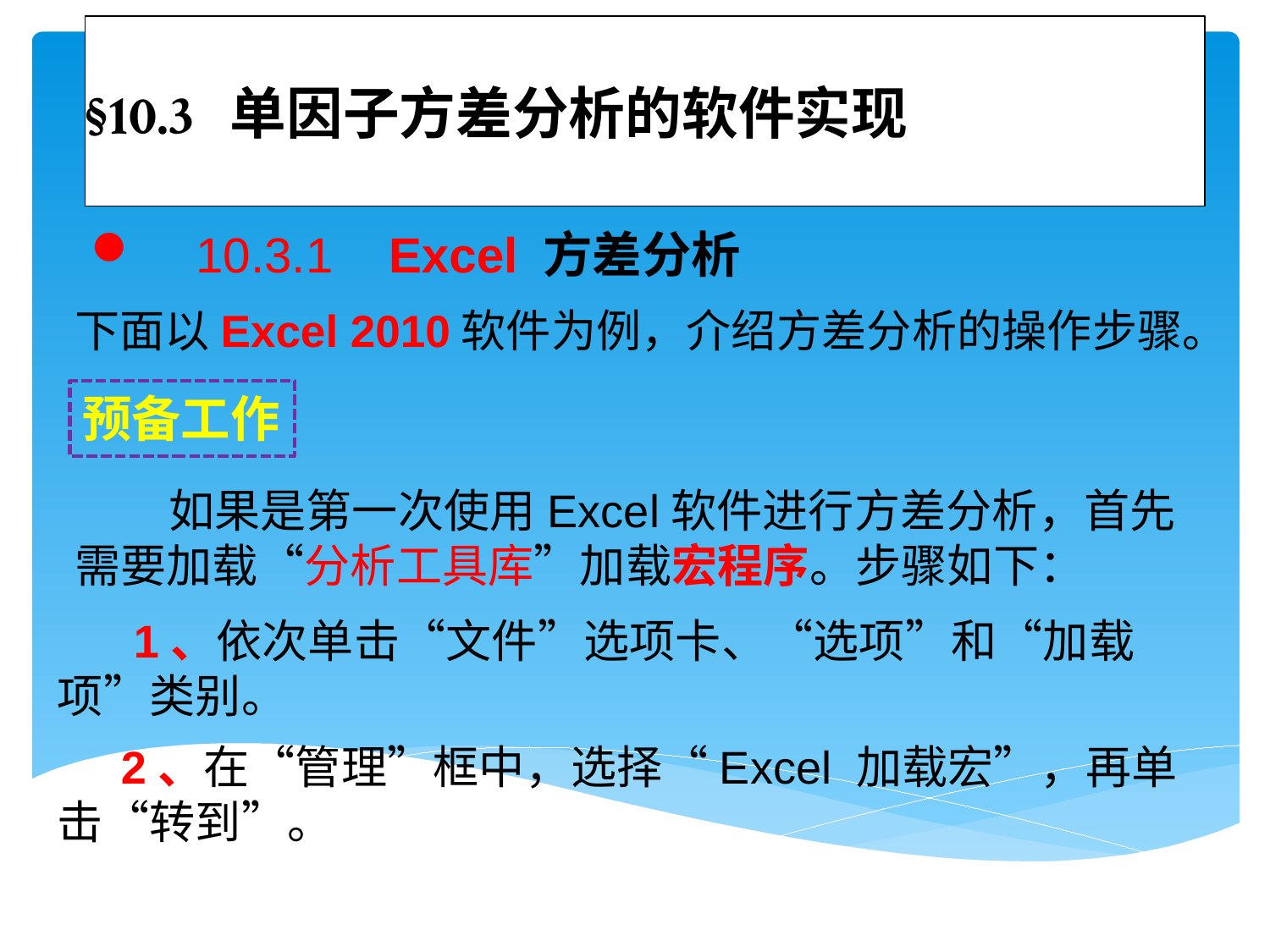

# §10.3  单因子方差分析的软件实现
   10.3.1    Excel 方差分析
下面以Excel 2010软件为例，介绍方差分析的操作步骤。

预备工作
        如果是第一次使用Excel软件进行方差分析，首先需要加载“分析工具库”加载宏程序。步骤如下：
      1、依次单击“文件”选项卡、“选项”和“加载项”类别。
     2、在“管理”框中，选择“Excel 加载宏”，再单击“转到”。